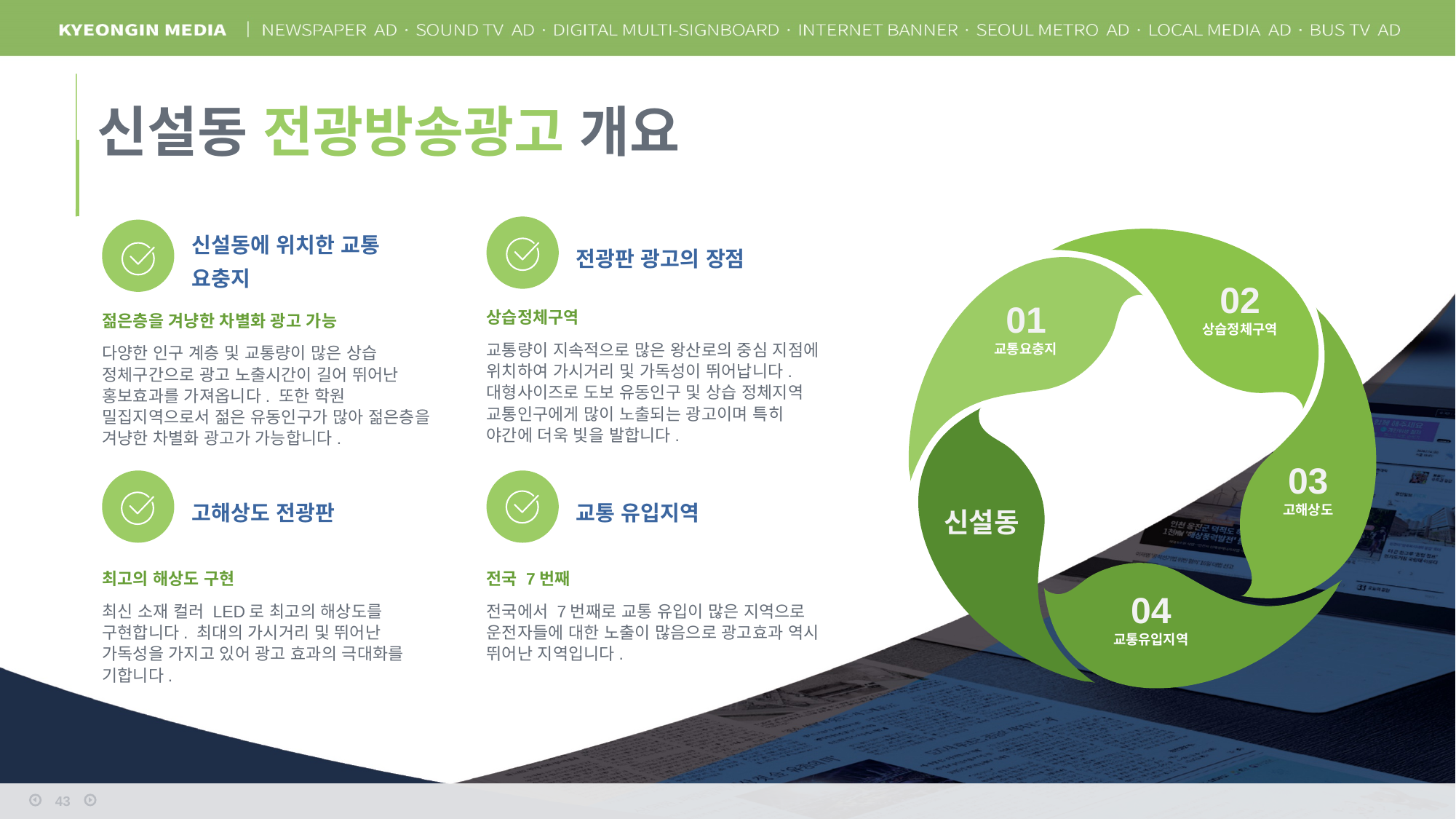

신설동 전광방송광고 개요

02
상습정체구역

전광판 광고의 장점
신설동에 위치한 교통 요충지

01
교통요충지
상습정체구역
교통량이 지속적으로 많은 왕산로의 중심 지점에 위치하여 가시거리 및 가독성이 뛰어납니다. 대형사이즈로 도보 유동인구 및 상습 정체지역 교통인구에게 많이 노출되는 광고이며 특히 야간에 더욱 빛을 발합니다.

03
고해상도
젊은층을 겨냥한 차별화 광고 가능
다양한 인구 계층 및 교통량이 많은 상습 정체구간으로 광고 노출시간이 길어 뛰어난 홍보효과를 가져옵니다. 또한 학원 밀집지역으로서 젊은 유동인구가 많아 젊은층을 겨냥한 차별화 광고가 가능합니다.

신설동

고해상도 전광판
최고의 해상도 구현
최신 소재 컬러 LED로 최고의 해상도를 구현합니다. 최대의 가시거리 및 뛰어난 가독성을 가지고 있어 광고 효과의 극대화를 기합니다.

교통 유입지역
전국 7번째
전국에서 7번째로 교통 유입이 많은 지역으로 운전자들에 대한 노출이 많음으로 광고효과 역시 뛰어난 지역입니다.

04
교통유입지역

43